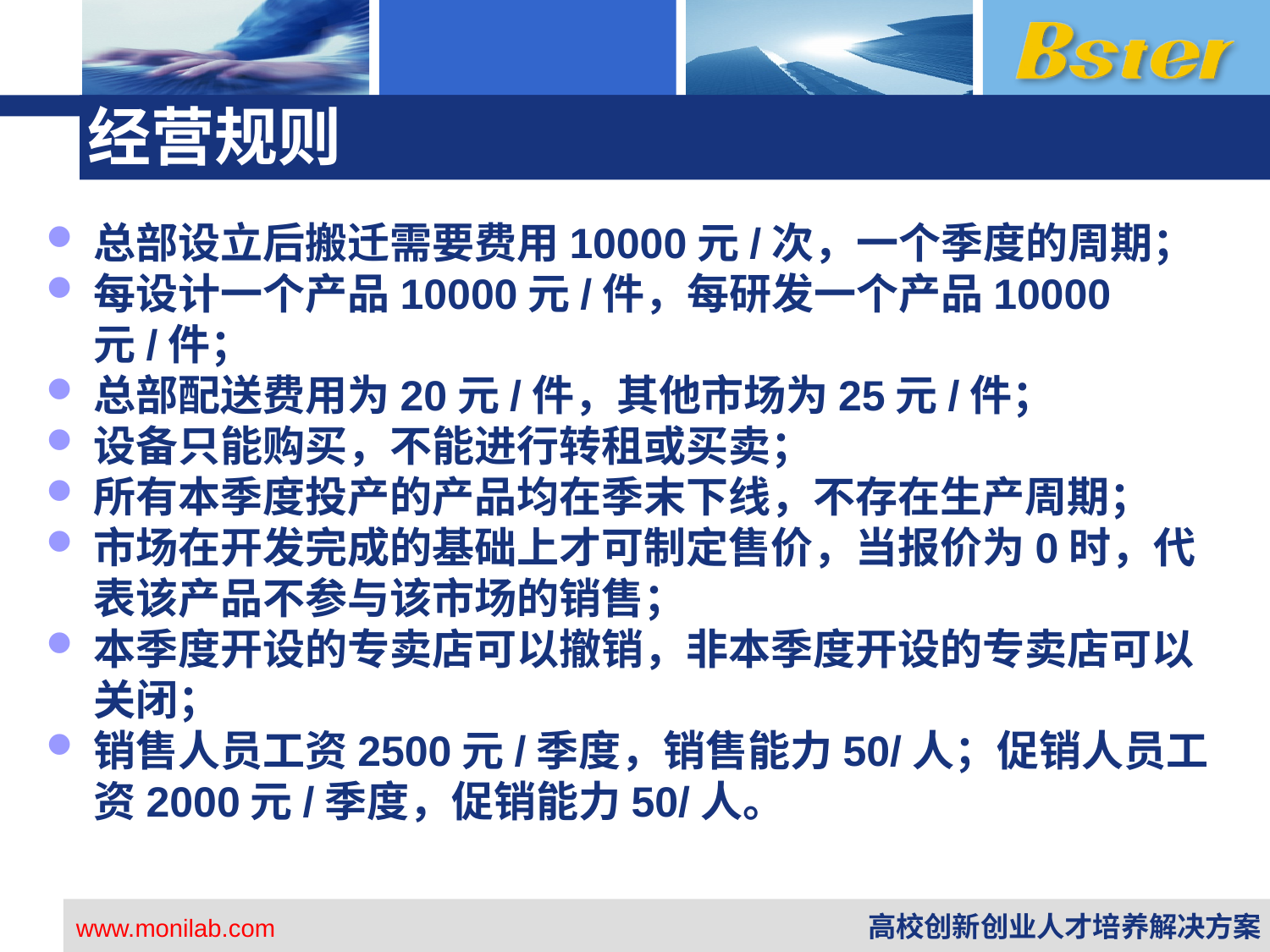

# 经营规则
总部设立后搬迁需要费用10000元/次，一个季度的周期；
每设计一个产品10000元/件，每研发一个产品10000元/件；
总部配送费用为20元/件，其他市场为25元/件；
设备只能购买，不能进行转租或买卖；
所有本季度投产的产品均在季末下线，不存在生产周期；
市场在开发完成的基础上才可制定售价，当报价为0时，代表该产品不参与该市场的销售；
本季度开设的专卖店可以撤销，非本季度开设的专卖店可以关闭；
销售人员工资2500元/季度，销售能力50/人；促销人员工资2000元/季度，促销能力50/人。